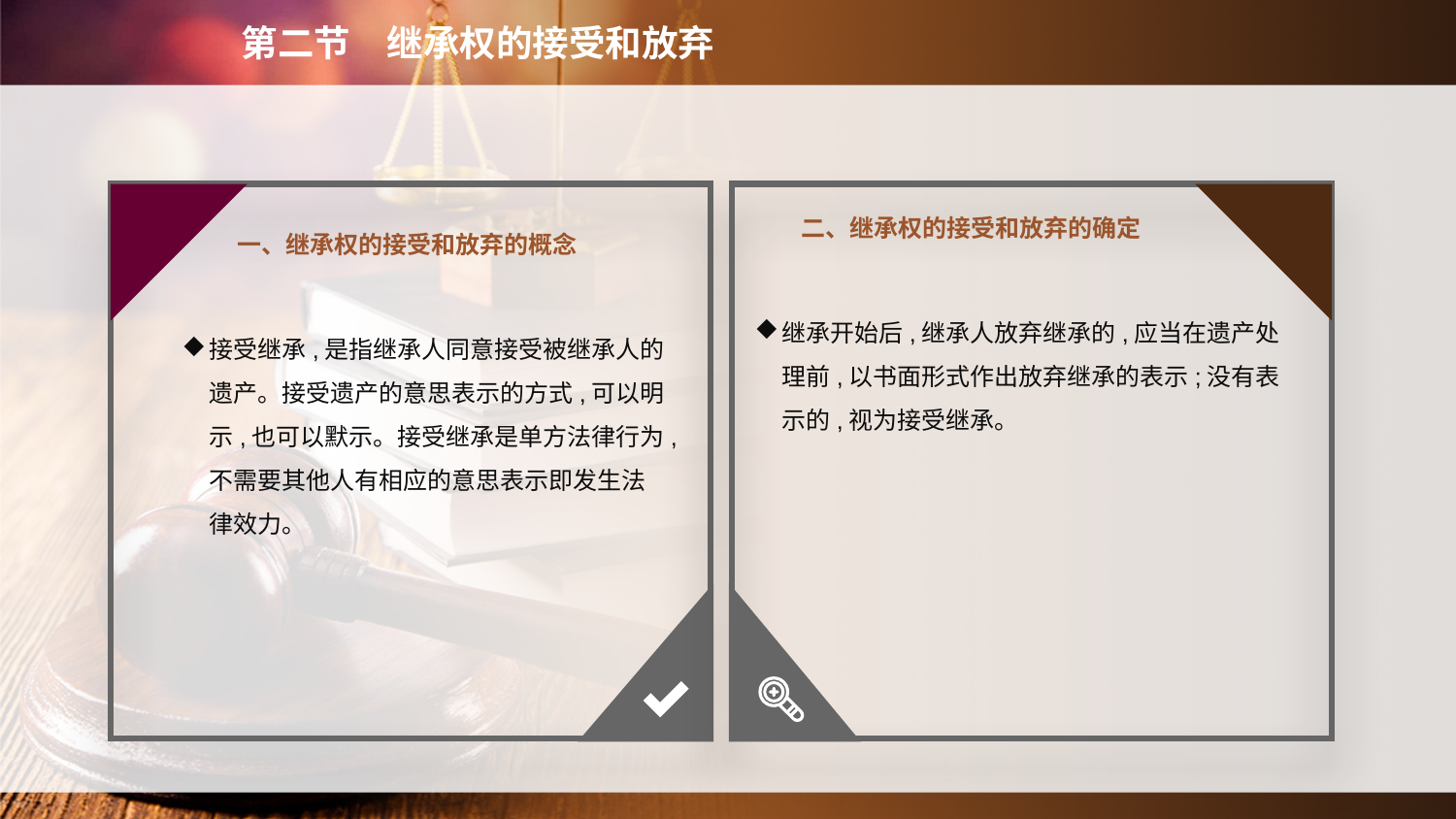

第二节　继承权的接受和放弃

　一、继承权的接受和放弃的概念
二、继承权的接受和放弃的确定
继承开始后,继承人放弃继承的,应当在遗产处理前,以书面形式作出放弃继承的表示;没有表示的,视为接受继承。
接受继承,是指继承人同意接受被继承人的遗产。接受遗产的意思表示的方式,可以明示,也可以默示。接受继承是单方法律行为,不需要其他人有相应的意思表示即发生法律效力。